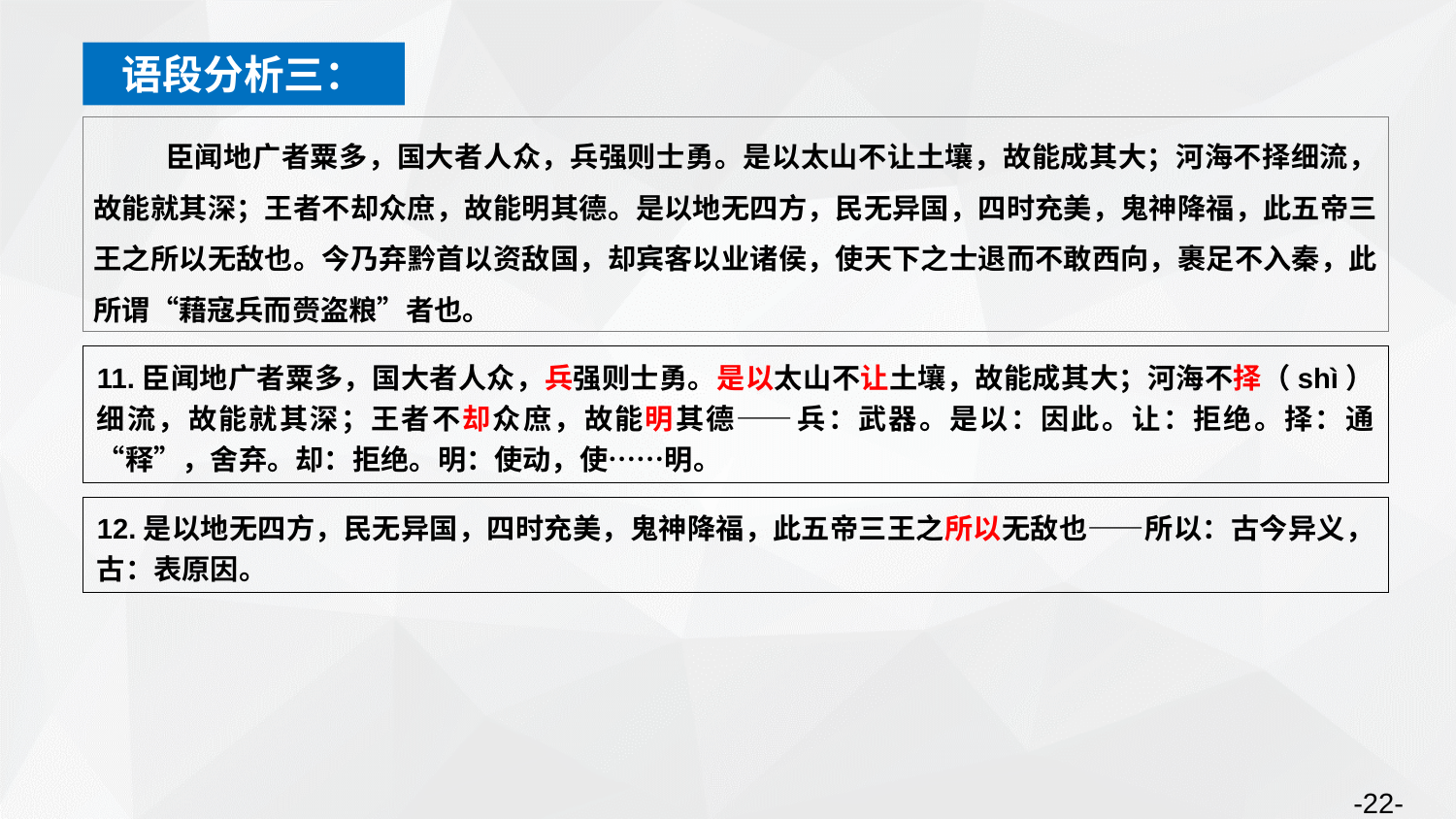

语段分析三：
臣闻地广者粟多，国大者人众，兵强则士勇。是以太山不让土壤，故能成其大；河海不择细流，故能就其深；王者不却众庶，故能明其德。是以地无四方，民无异国，四时充美，鬼神降福，此五帝三王之所以无敌也。今乃弃黔首以资敌国，却宾客以业诸侯，使天下之士退而不敢西向，裹足不入秦，此所谓“藉寇兵而赍盗粮”者也。
11.臣闻地广者粟多，国大者人众，兵强则士勇。是以太山不让土壤，故能成其大；河海不择（shì）细流，故能就其深；王者不却众庶，故能明其德——兵：武器。是以：因此。让：拒绝。择：通“释”，舍弃。却：拒绝。明：使动，使……明。
12.是以地无四方，民无异国，四时充美，鬼神降福，此五帝三王之所以无敌也——所以：古今异义，古：表原因。
-22-